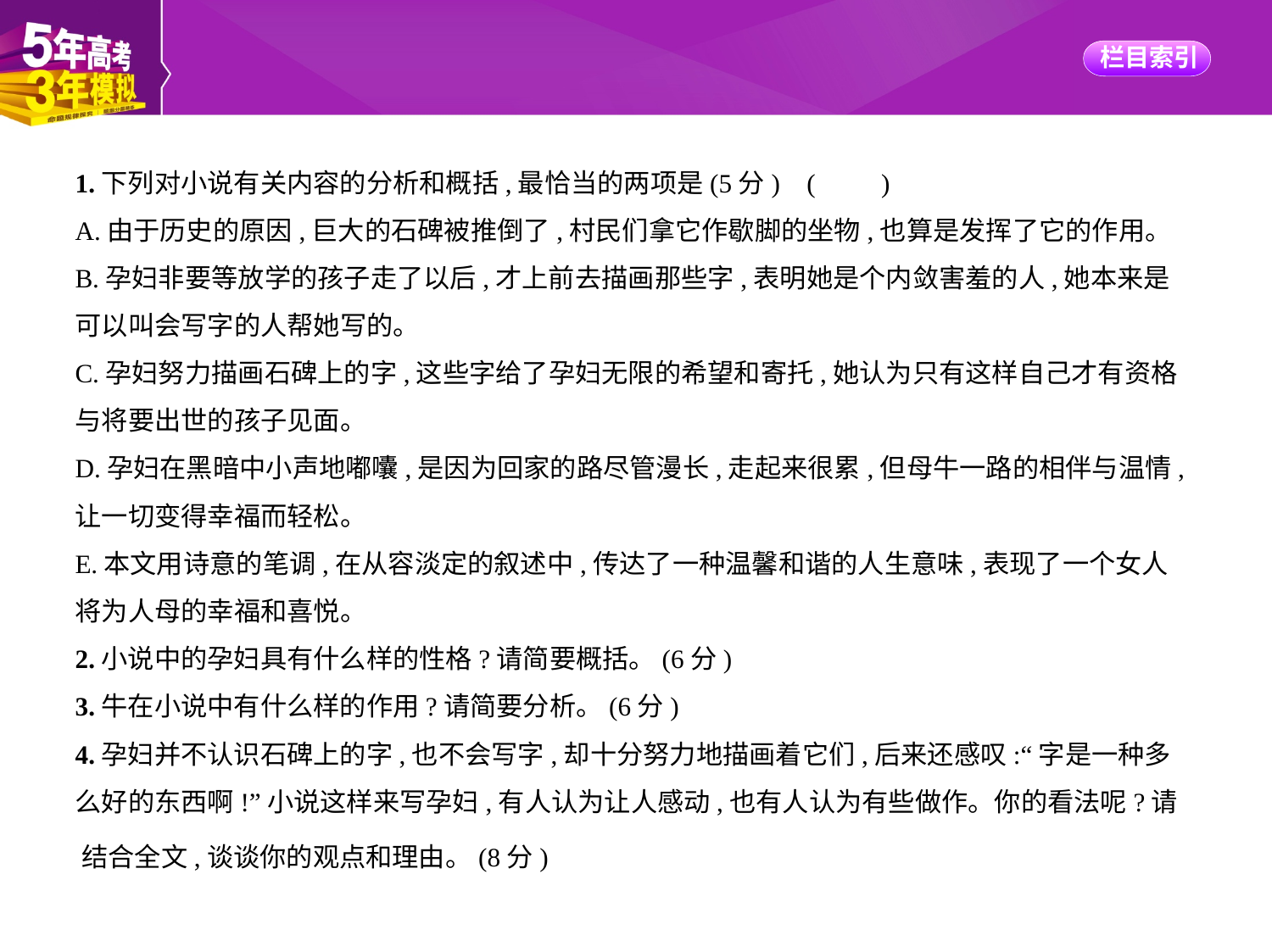

1.下列对小说有关内容的分析和概括,最恰当的两项是(5分) (　　)
A.由于历史的原因,巨大的石碑被推倒了,村民们拿它作歇脚的坐物,也算是发挥了它的作用。
B.孕妇非要等放学的孩子走了以后,才上前去描画那些字,表明她是个内敛害羞的人,她本来是
可以叫会写字的人帮她写的。
C.孕妇努力描画石碑上的字,这些字给了孕妇无限的希望和寄托,她认为只有这样自己才有资格
与将要出世的孩子见面。
D.孕妇在黑暗中小声地嘟囔,是因为回家的路尽管漫长,走起来很累,但母牛一路的相伴与温情,
让一切变得幸福而轻松。
E.本文用诗意的笔调,在从容淡定的叙述中,传达了一种温馨和谐的人生意味,表现了一个女人
将为人母的幸福和喜悦。
2.小说中的孕妇具有什么样的性格?请简要概括。(6分)
3.牛在小说中有什么样的作用?请简要分析。(6分)
4.孕妇并不认识石碑上的字,也不会写字,却十分努力地描画着它们,后来还感叹:“字是一种多
么好的东西啊!”小说这样来写孕妇,有人认为让人感动,也有人认为有些做作。你的看法呢?请
结合全文,谈谈你的观点和理由。(8分)